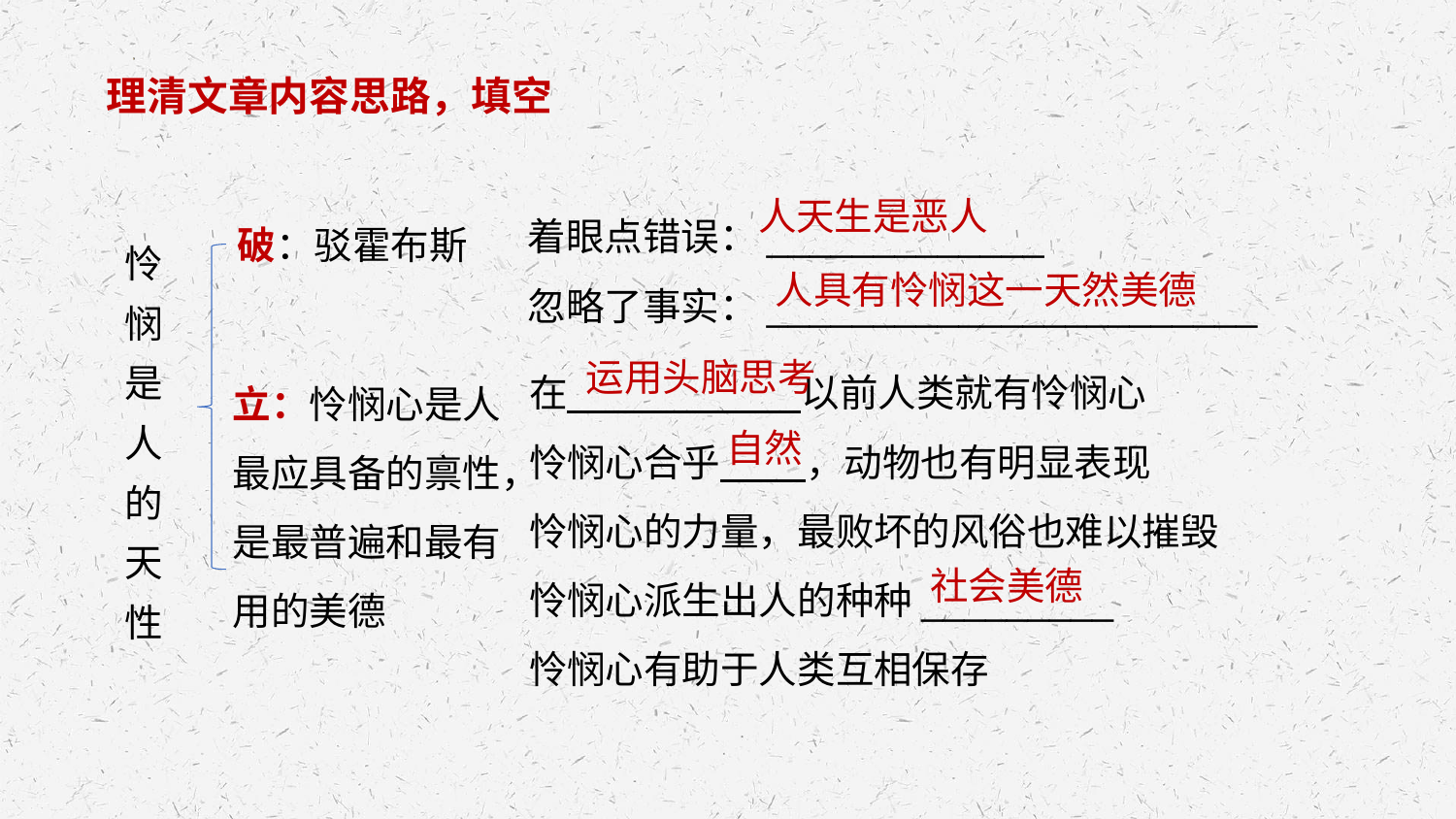

理清文章内容思路，填空
着眼点错误：_____________
忽略了事实：_______________________
人天生是恶人
破：驳霍布斯
怜
悯
是
人
的
天
性

人具有怜悯这一天然美德
在　　     　　　以前人类就有怜悯心
怜悯心合乎　　 ，动物也有明显表现
怜悯心的力量，最败坏的风俗也难以摧毁
怜悯心派生出人的种种_________
怜悯心有助于人类互相保存
运用头脑思考
立：怜悯心是人最应具备的禀性，是最普遍和最有用的美德
自然
社会美德